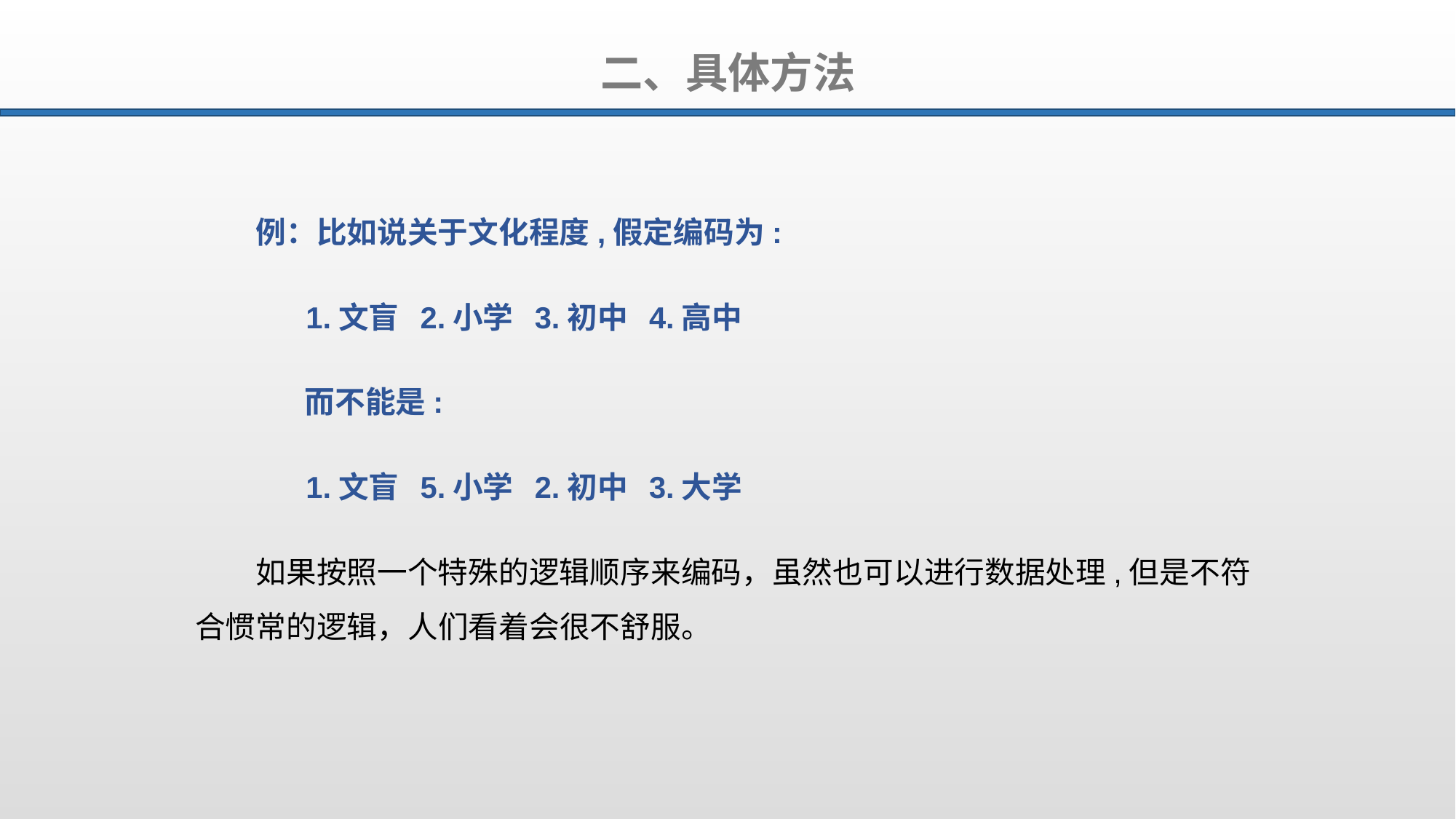

二、具体方法

例：比如说关于文化程度,假定编码为:
      1.文盲  2.小学  3.初中  4.高中
      而不能是:
      1.文盲  5.小学  2.初中  3.大学
如果按照一个特殊的逻辑顺序来编码，虽然也可以进行数据处理,但是不符合惯常的逻辑，人们看着会很不舒服。